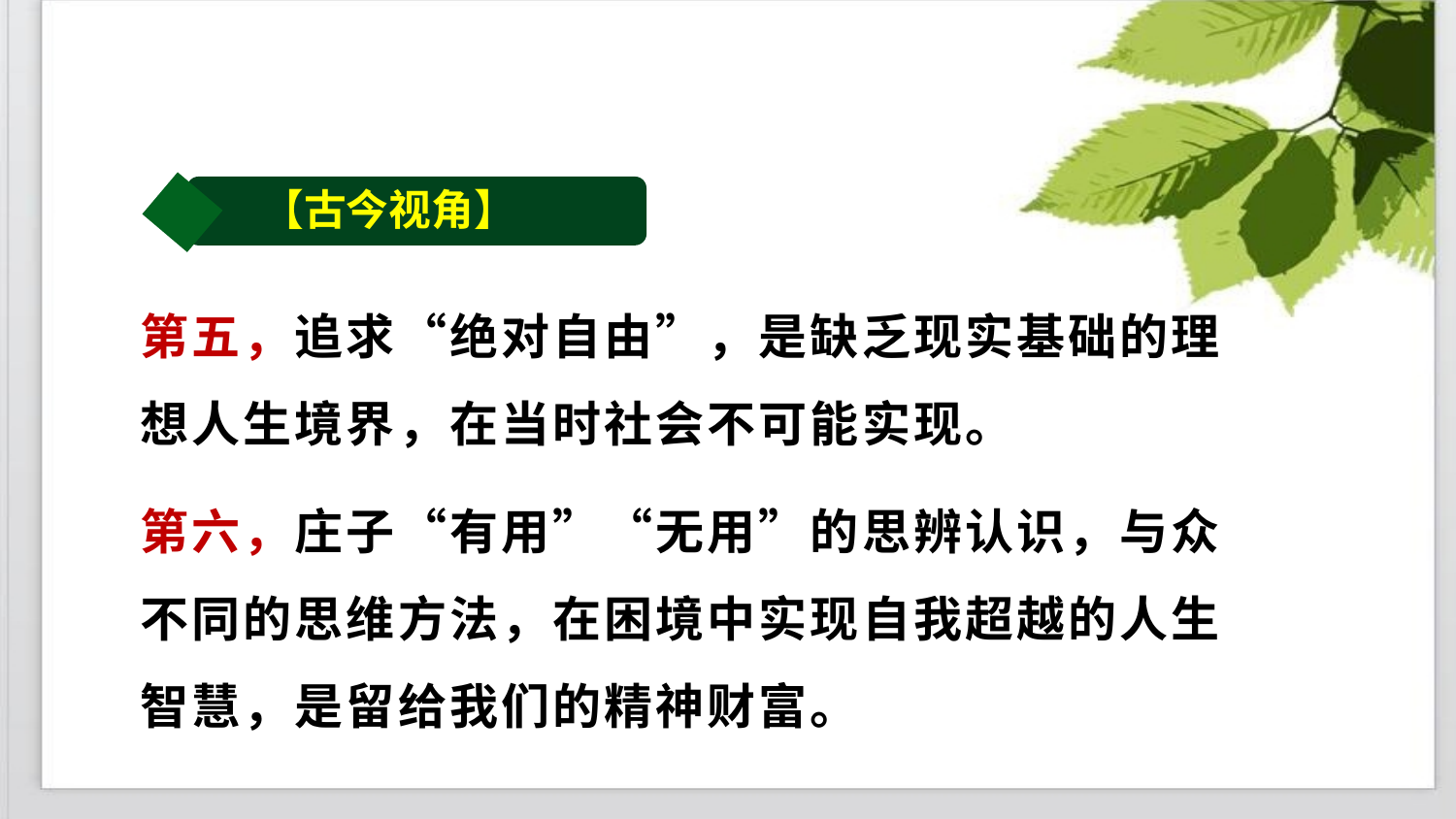

【古今视角】

第五，追求“绝对自由”，是缺乏现实基础的理想人生境界，在当时社会不可能实现。
第六，庄子“有用”“无用”的思辨认识，与众不同的思维方法，在困境中实现自我超越的人生智慧，是留给我们的精神财富。